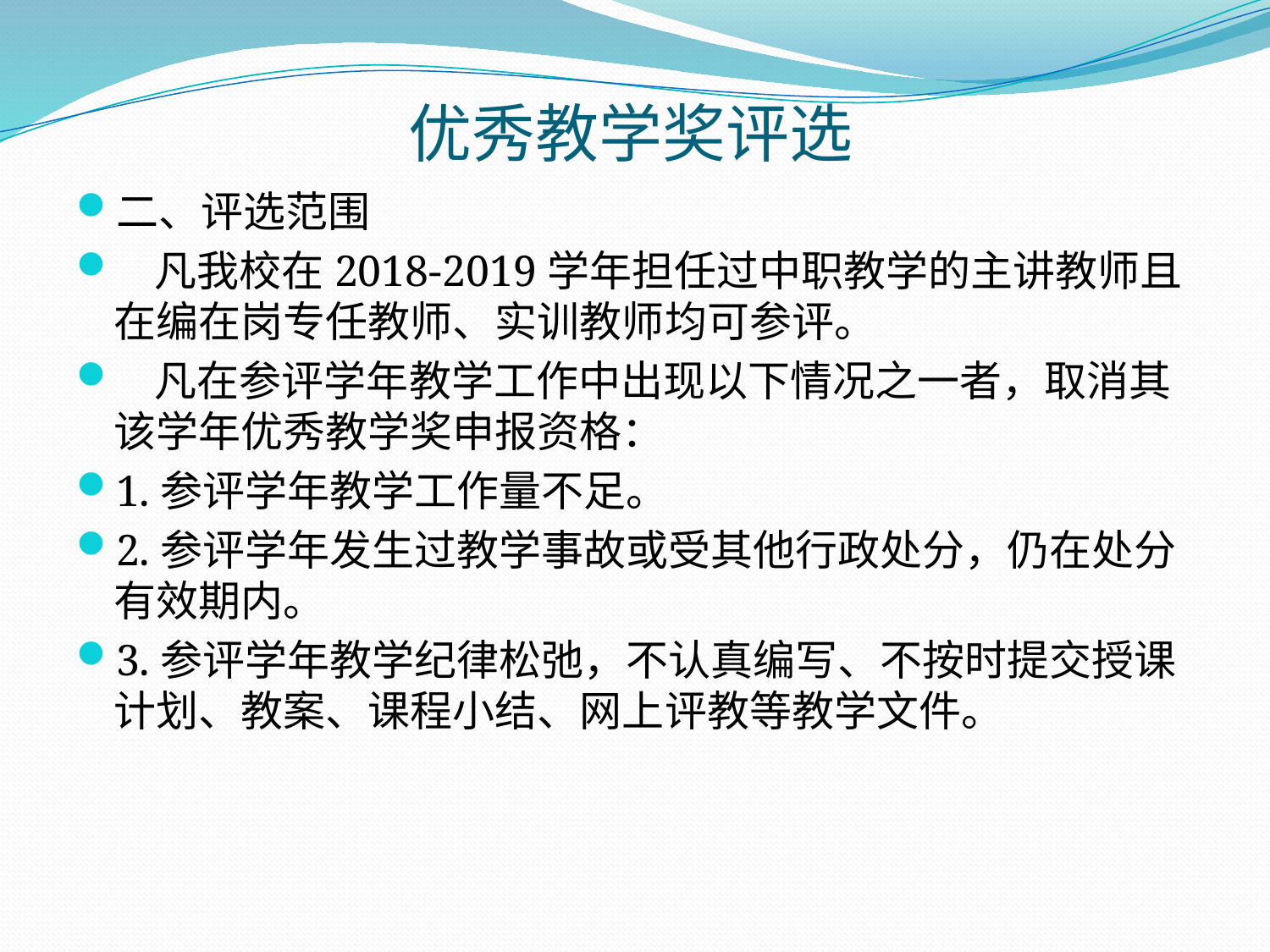

# 优秀教学奖评选
二、评选范围
   凡我校在2018-2019学年担任过中职教学的主讲教师且在编在岗专任教师、实训教师均可参评。
   凡在参评学年教学工作中出现以下情况之一者，取消其该学年优秀教学奖申报资格：
1.参评学年教学工作量不足。
2.参评学年发生过教学事故或受其他行政处分，仍在处分有效期内。
3.参评学年教学纪律松弛，不认真编写、不按时提交授课计划、教案、课程小结、网上评教等教学文件。